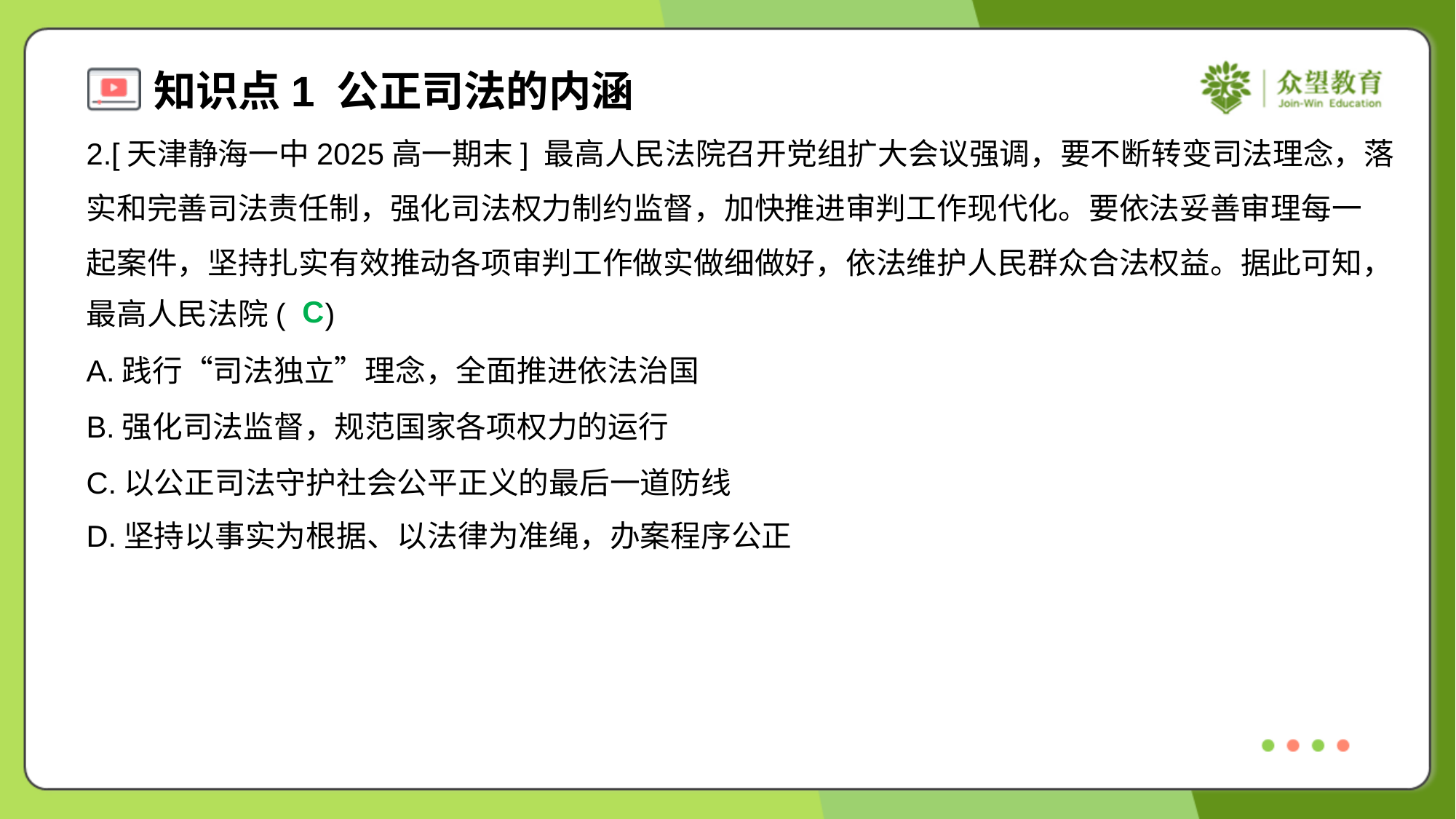

2.[天津静海一中2025高一期末] 最高人民法院召开党组扩大会议强调，要不断转变司法理念，落
实和完善司法责任制，强化司法权力制约监督，加快推进审判工作现代化。要依法妥善审理每一
起案件，坚持扎实有效推动各项审判工作做实做细做好，依法维护人民群众合法权益。据此可知，
最高人民法院(     )
C
A.践行“司法独立”理念，全面推进依法治国
B.强化司法监督，规范国家各项权力的运行
C.以公正司法守护社会公平正义的最后一道防线
D.坚持以事实为根据、以法律为准绳，办案程序公正